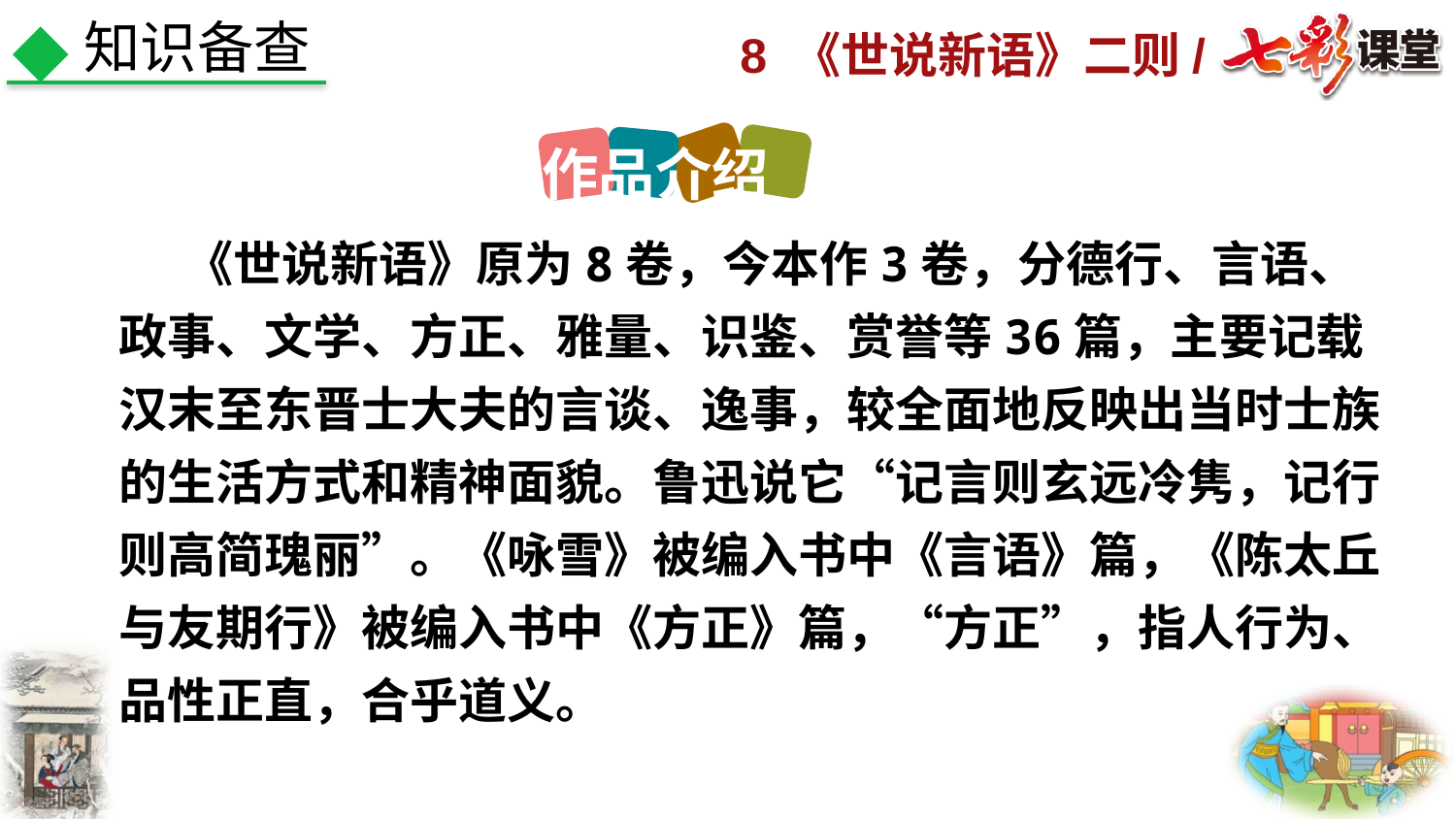

知识备查

作品介绍

     《世说新语》原为8卷，今本作3卷，分德行、言语、政事、文学、方正、雅量、识鉴、赏誉等36篇，主要记载汉末至东晋士大夫的言谈、逸事，较全面地反映出当时士族的生活方式和精神面貌。鲁迅说它“记言则玄远冷隽，记行则高简瑰丽”。《咏雪》被编入书中《言语》篇，《陈太丘与友期行》被编入书中《方正》篇，“方正”，指人行为、品性正直，合乎道义。